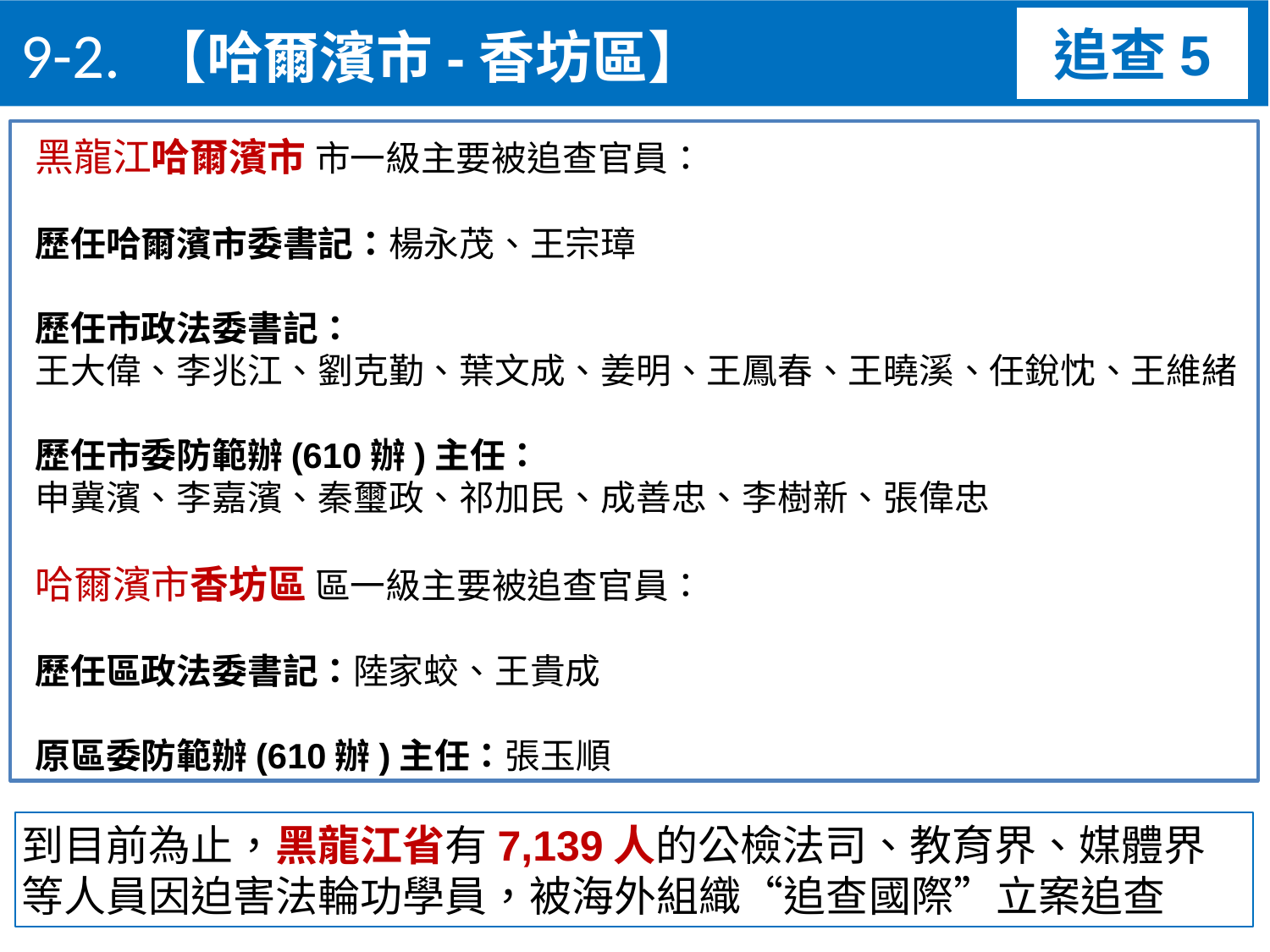

9-2. 【哈爾濱市-香坊區】

追查5

黑龍江哈爾濱市 市一級主要被追查官員：

歷任哈爾濱市委書記：楊永茂、王宗璋
歷任市政法委書記：
王大偉、李兆江、劉克勤、葉文成、姜明、王鳳春、王曉溪、任銳忱、王維緒
歷任市委防範辦(610辦)主任：
申冀濱、李嘉濱、秦璽政、祁加民、成善忠、李樹新、張偉忠
哈爾濱市香坊區 區一級主要被追查官員：
歷任區政法委書記：陸家蛟、王貴成
原區委防範辦(610辦)主任：張玉順
到目前為止，黑龍江省有7,139人的公檢法司、教育界、媒體界等人員因迫害法輪功學員，被海外組織“追查國際”立案追查